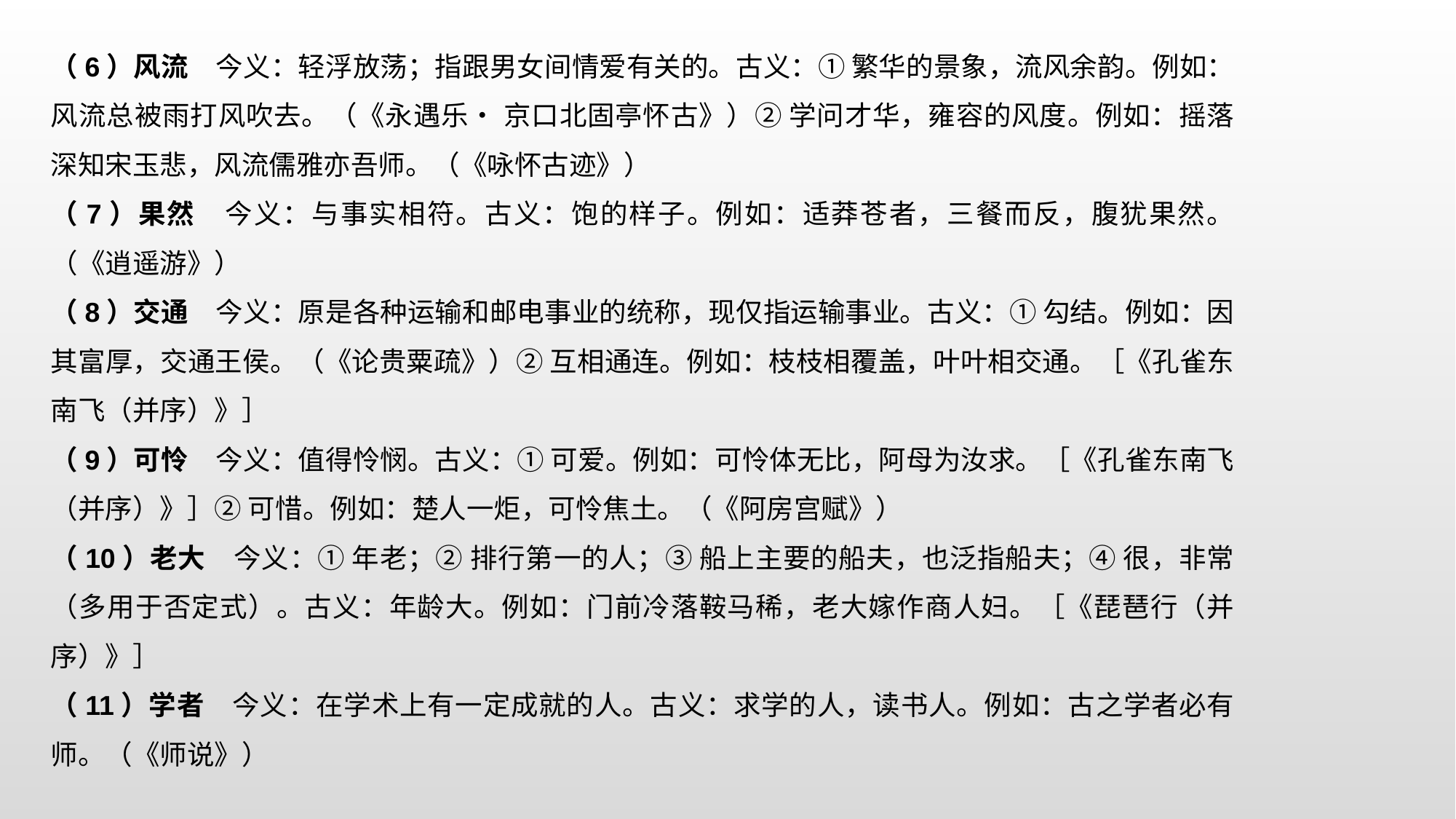

（6）风流　今义：轻浮放荡；指跟男女间情爱有关的。古义：① 繁华的景象，流风余韵。例如：风流总被雨打风吹去。（《永遇乐• 京口北固亭怀古》）② 学问才华，雍容的风度。例如：摇落深知宋玉悲，风流儒雅亦吾师。（《咏怀古迹》）
（7）果然　今义：与事实相符。古义：饱的样子。例如：适莽苍者，三餐而反，腹犹果然。（《逍遥游》）
（8）交通　今义：原是各种运输和邮电事业的统称，现仅指运输事业。古义：① 勾结。例如：因其富厚，交通王侯。（《论贵粟疏》）② 互相通连。例如：枝枝相覆盖，叶叶相交通。［《孔雀东南飞（并序）》］
（9）可怜　今义：值得怜悯。古义：① 可爱。例如：可怜体无比，阿母为汝求。［《孔雀东南飞（并序）》］② 可惜。例如：楚人一炬，可怜焦土。（《阿房宫赋》）
（10）老大　今义：① 年老；② 排行第一的人；③ 船上主要的船夫，也泛指船夫；④ 很，非常（多用于否定式）。古义：年龄大。例如：门前冷落鞍马稀，老大嫁作商人妇。［《琵琶行（并序）》］
（11）学者　今义：在学术上有一定成就的人。古义：求学的人，读书人。例如：古之学者必有师。（《师说》）